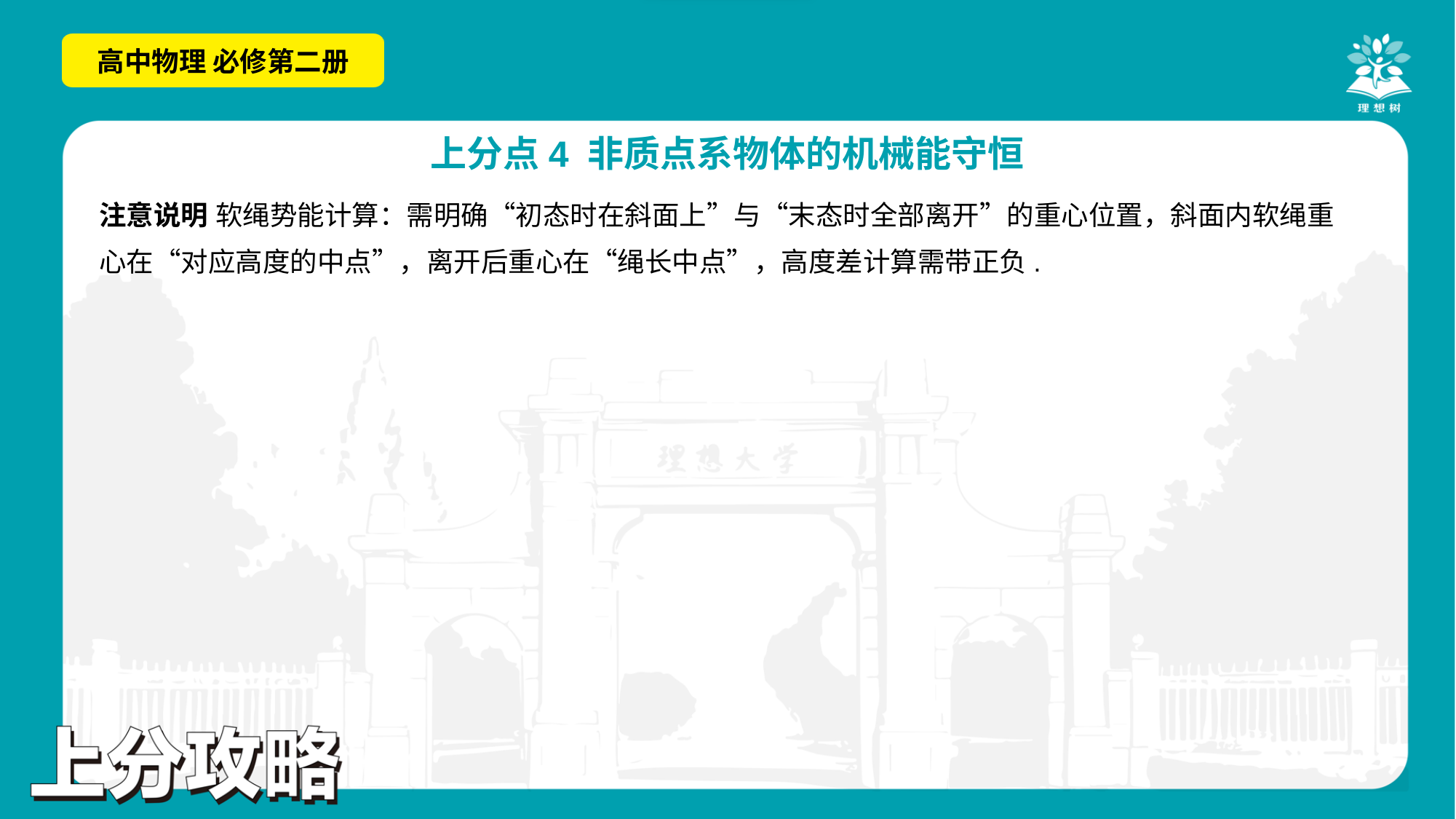

注意说明 软绳势能计算：需明确“初态时在斜面上”与“末态时全部离开”的重心位置，斜面内软绳重
心在“对应高度的中点”，离开后重心在“绳长中点”，高度差计算需带正负.